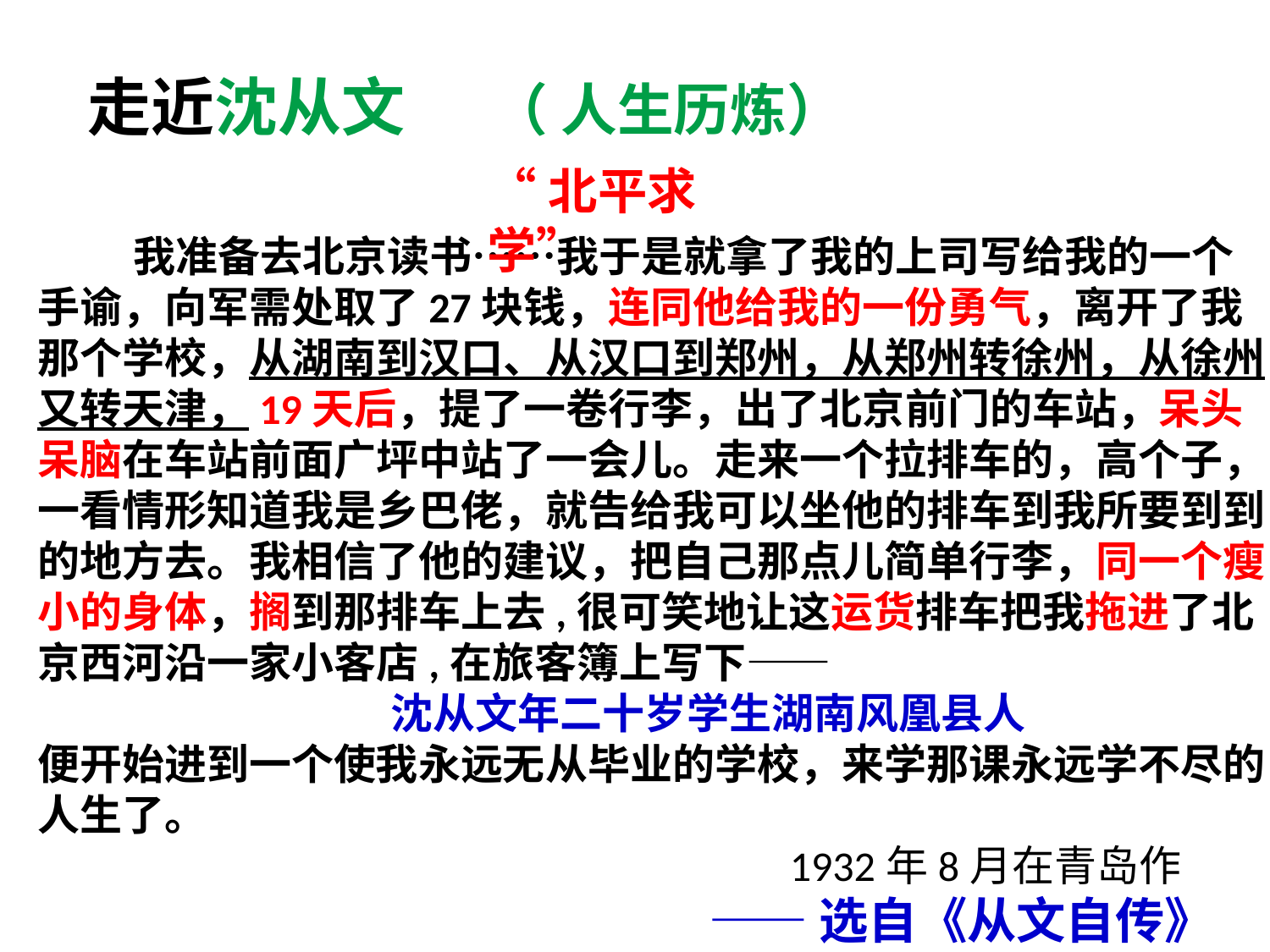

# 走近沈从文      （ 人生历炼）
“北平求学”
         我准备去北京读书……我于是就拿了我的上司写给我的一个手谕，向军需处取了27块钱，连同他给我的一份勇气，离开了我那个学校，从湖南到汉口、从汉口到郑州，从郑州转徐州，从徐州又转天津，19天后，提了一卷行李，出了北京前门的车站，呆头呆脑在车站前面广坪中站了一会儿。走来一个拉排车的，高个子，一看情形知道我是乡巴佬，就告给我可以坐他的排车到我所要到到的地方去。我相信了他的建议，把自己那点儿简单行李，同一个瘦小的身体，搁到那排车上去,很可笑地让这运货排车把我拖进了北京西河沿一家小客店,在旅客簿上写下——
                                    沈从文年二十岁学生湖南风凰县人
便开始进到一个使我永远无从毕业的学校，来学那课永远学不尽的人生了。
                                                                               1932年8月在青岛作
                                                             ——选自《从文自传》